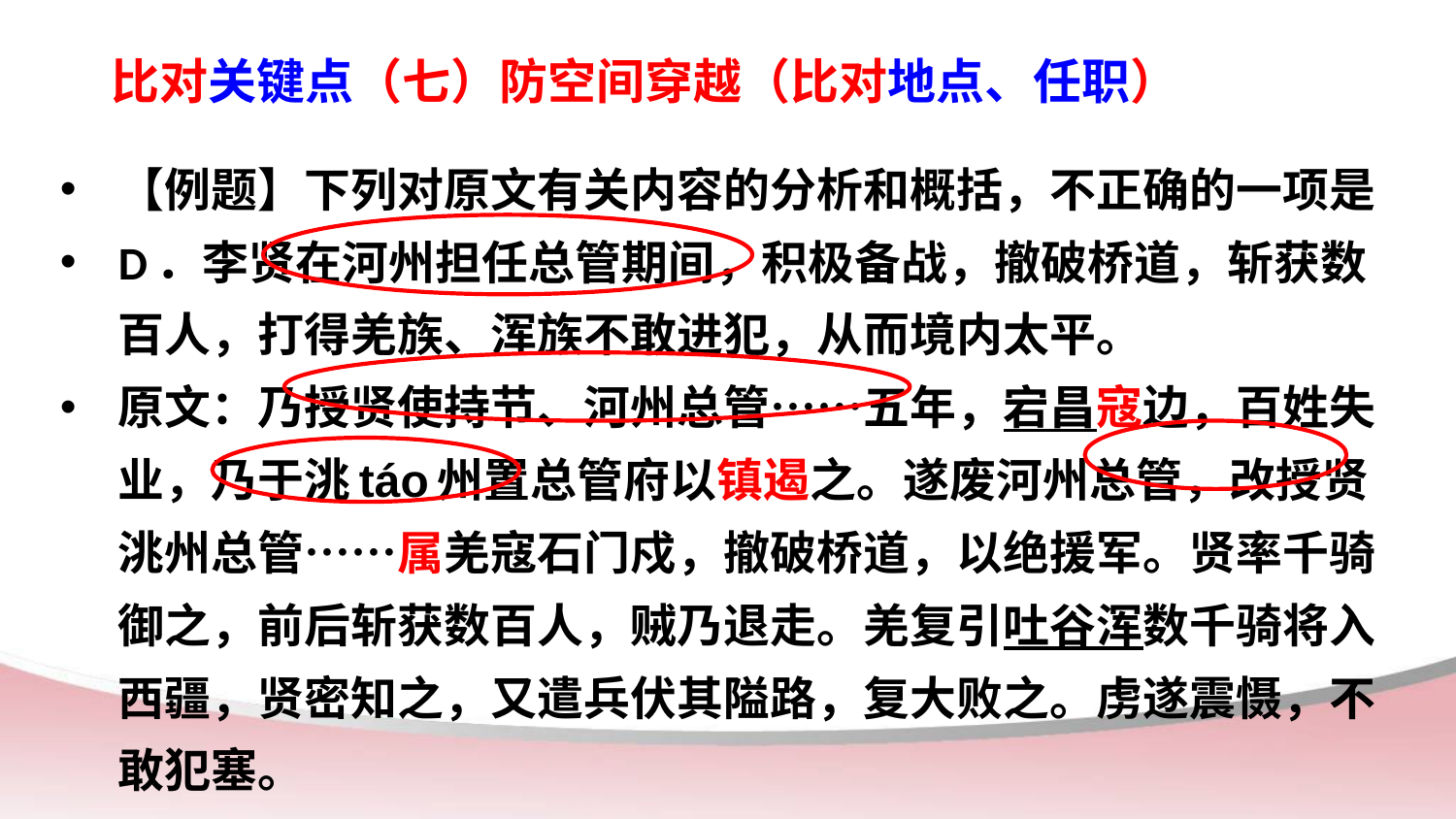

比对关键点（七）防空间穿越（比对地点、任职）
【例题】下列对原文有关内容的分析和概括，不正确的一项是
D．李贤在河州担任总管期间，积极备战，撤破桥道，斩获数百人，打得羌族、浑族不敢进犯，从而境内太平。
原文：乃授贤使持节、河州总管……五年，宕昌寇边，百姓失业，乃于洮táo州置总管府以镇遏之。遂废河州总管，改授贤洮州总管……属羌寇石门戍，撤破桥道，以绝援军。贤率千骑御之，前后斩获数百人，贼乃退走。羌复引吐谷浑数千骑将入西疆，贤密知之，又遣兵伏其隘路，复大败之。虏遂震慑，不敢犯塞。